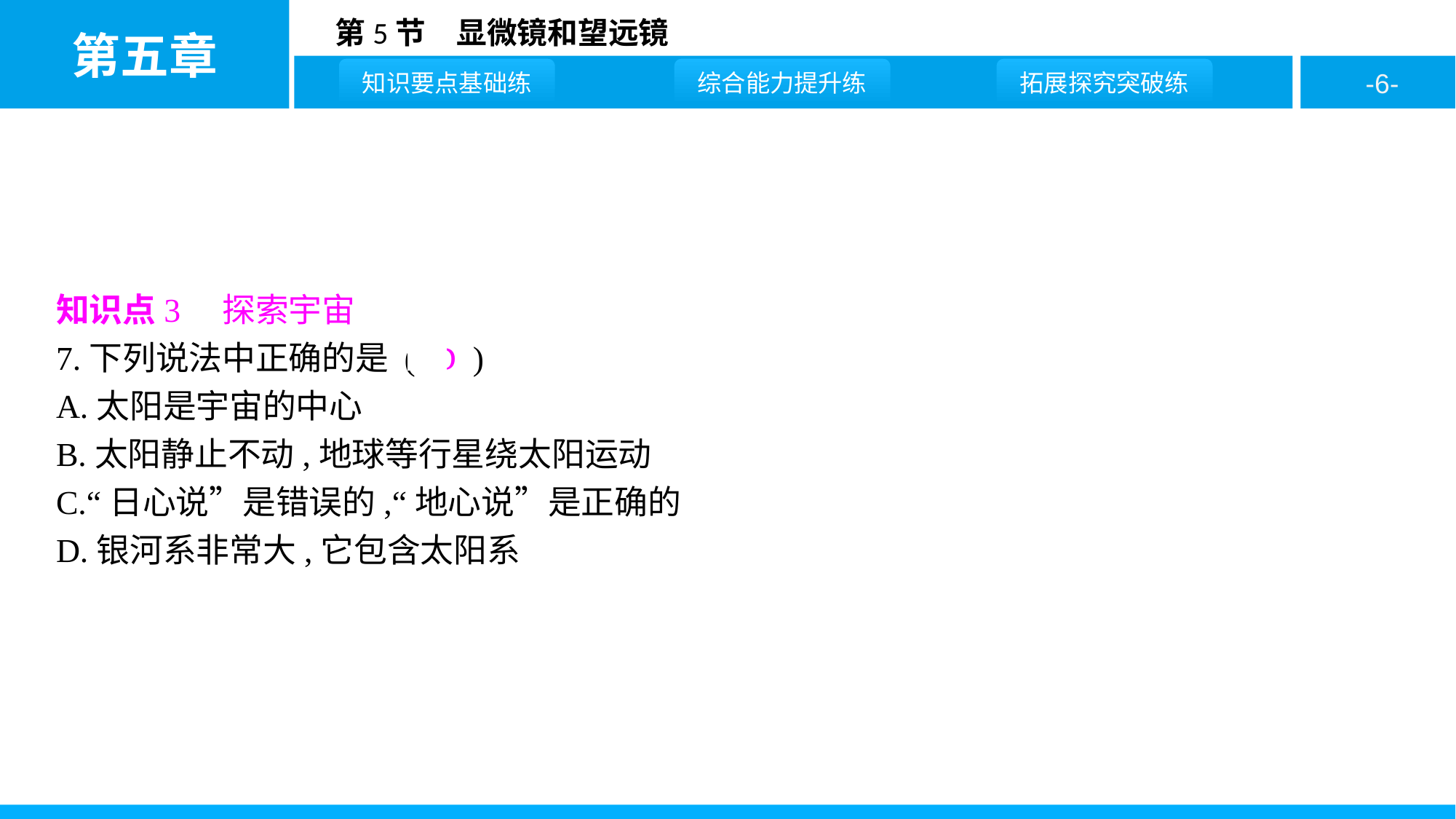

知识点3　探索宇宙
7.下列说法中正确的是 (  D  )
A.太阳是宇宙的中心
B.太阳静止不动,地球等行星绕太阳运动
C.“日心说”是错误的,“地心说”是正确的
D.银河系非常大,它包含太阳系